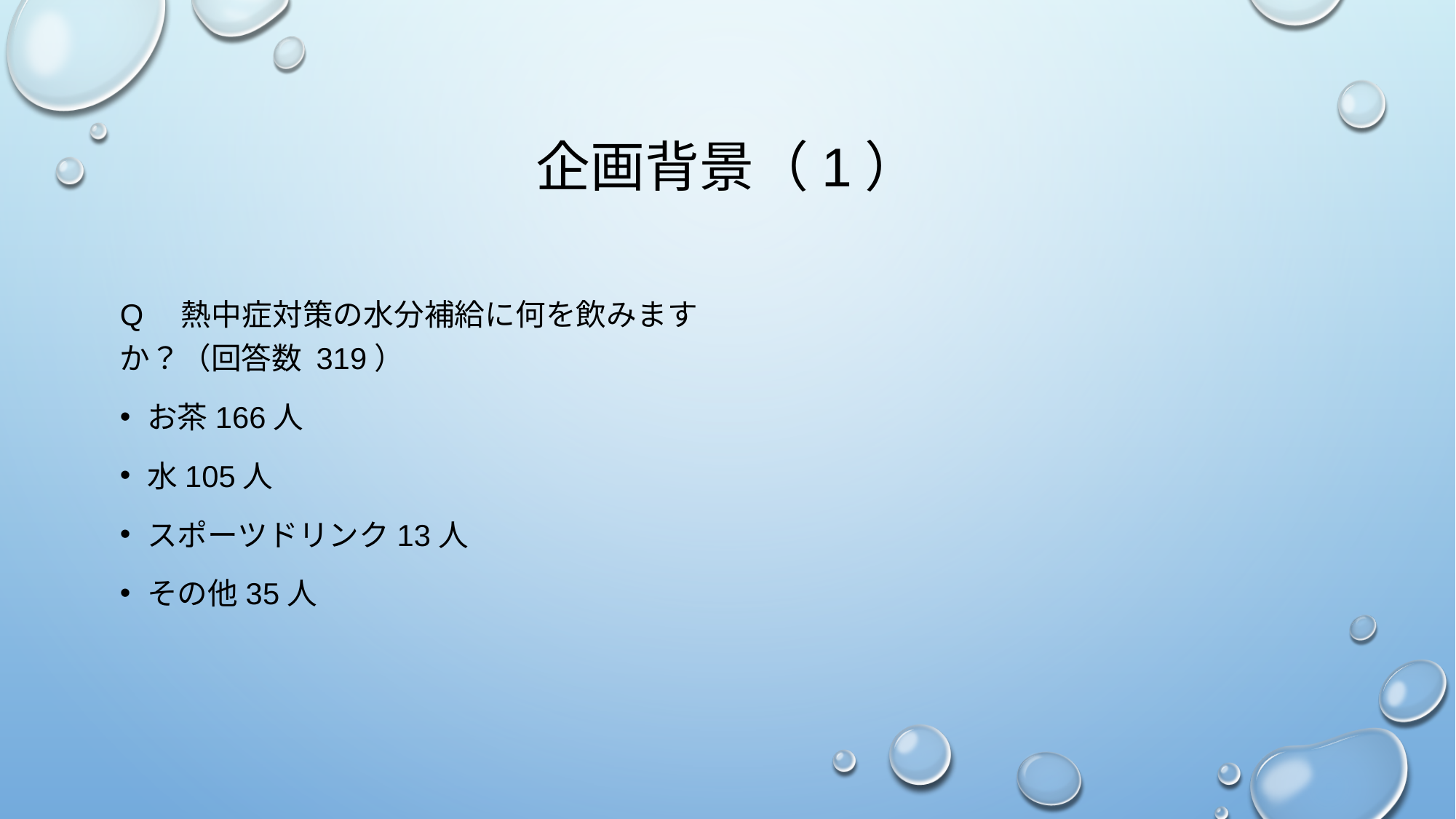

# 企画背景（1）
Q　熱中症対策の水分補給に何を飲みますか？（回答数 319）
お茶166人
水105人
スポーツドリンク13人
その他35人